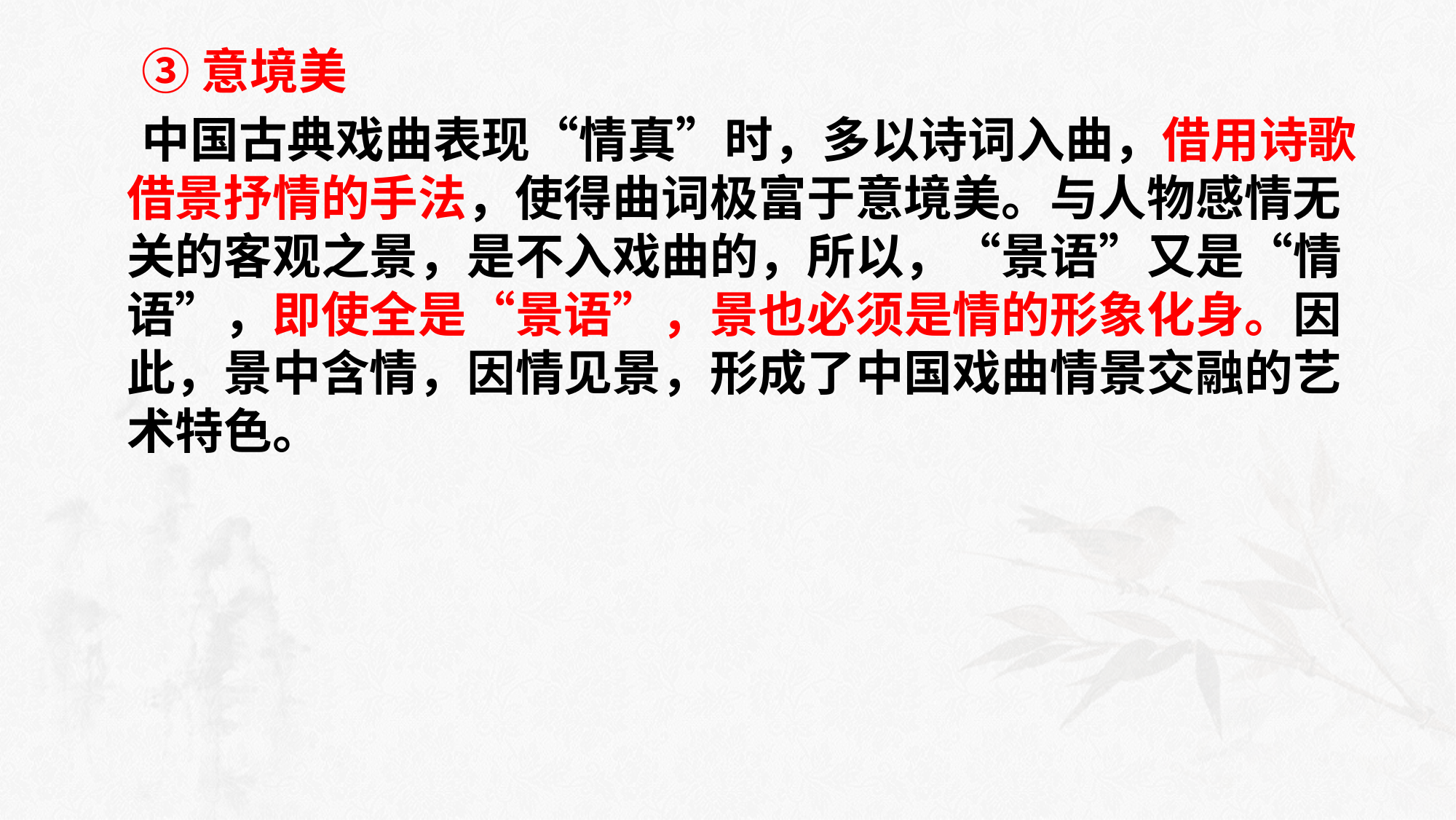

#
     ③意境美
    中国古典戏曲表现“情真”时，多以诗词入曲，借用诗歌借景抒情的手法，使得曲词极富于意境美。与人物感情无关的客观之景，是不入戏曲的，所以，“景语”又是“情语”，即使全是“景语”，景也必须是情的形象化身。因此，景中含情，因情见景，形成了中国戏曲情景交融的艺术特色。